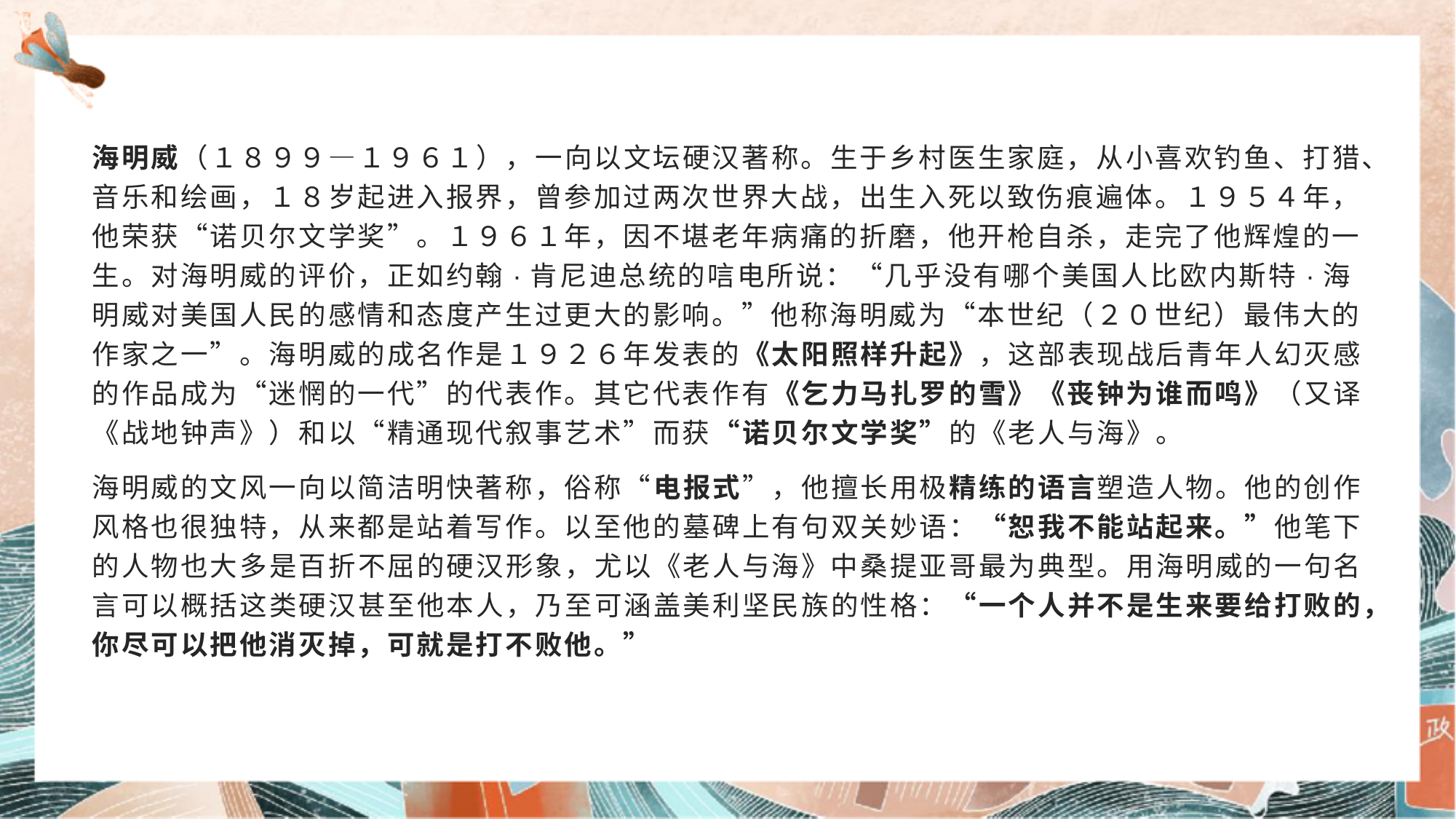

#
海明威（１８９９—１９６１），一向以文坛硬汉著称。生于乡村医生家庭，从小喜欢钓鱼、打猎、音乐和绘画，１８岁起进入报界，曾参加过两次世界大战，出生入死以致伤痕遍体。１９５４年，他荣获“诺贝尔文学奖”。１９６１年，因不堪老年病痛的折磨，他开枪自杀，走完了他辉煌的一生。对海明威的评价，正如约翰·肯尼迪总统的唁电所说：“几乎没有哪个美国人比欧内斯特·海明威对美国人民的感情和态度产生过更大的影响。”他称海明威为“本世纪（２０世纪）最伟大的作家之一”。海明威的成名作是１９２６年发表的《太阳照样升起》，这部表现战后青年人幻灭感的作品成为“迷惘的一代”的代表作。其它代表作有《乞力马扎罗的雪》《丧钟为谁而鸣》（又译《战地钟声》）和以“精通现代叙事艺术”而获“诺贝尔文学奖”的《老人与海》。
海明威的文风一向以简洁明快著称，俗称“电报式”，他擅长用极精练的语言塑造人物。他的创作风格也很独特，从来都是站着写作。以至他的墓碑上有句双关妙语：“恕我不能站起来。”他笔下的人物也大多是百折不屈的硬汉形象，尤以《老人与海》中桑提亚哥最为典型。用海明威的一句名言可以概括这类硬汉甚至他本人，乃至可涵盖美利坚民族的性格：“一个人并不是生来要给打败的，你尽可以把他消灭掉，可就是打不败他。”